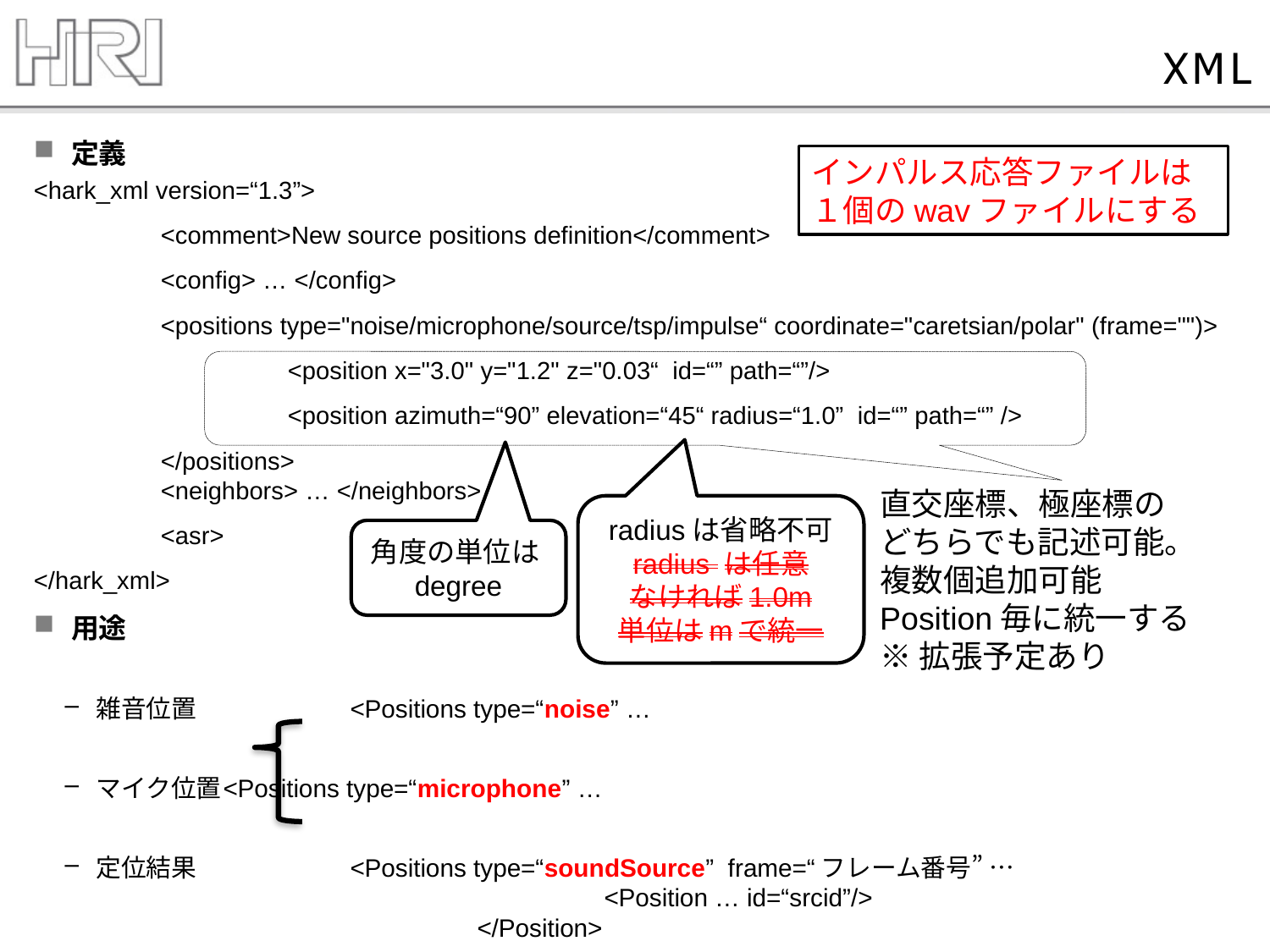

# XML
定義
<hark_xml version=“1.3”>
	<comment>New source positions definition</comment>
	<config> … </config>
	<positions type="noise/microphone/source/tsp/impulse“ coordinate="caretsian/polar" (frame="")>
		<position x="3.0" y="1.2" z="0.03“  id=“” path=“”/>
		<position azimuth=“90” elevation=“45“ radius=“1.0”  id=“” path=“” />
	</positions>
	<neighbors> … </neighbors>
	<asr>
</hark_xml>
用途

雑音位置		<Positions type=“noise” …

マイク位置	<Positions type=“microphone” …

定位結果		<Positions type=“soundSource”  frame=“フレーム番号” …
				<Position … id=“srcid”/>
			</Position>
インパルス応答ファイルは１個のwavファイルにする

直交座標、極座標の
どちらでも記述可能。
複数個追加可能
Position毎に統一する
※拡張予定あり
radiusは省略不可
radius は任意
なければ1.0m
単位はmで統一
角度の単位はdegree